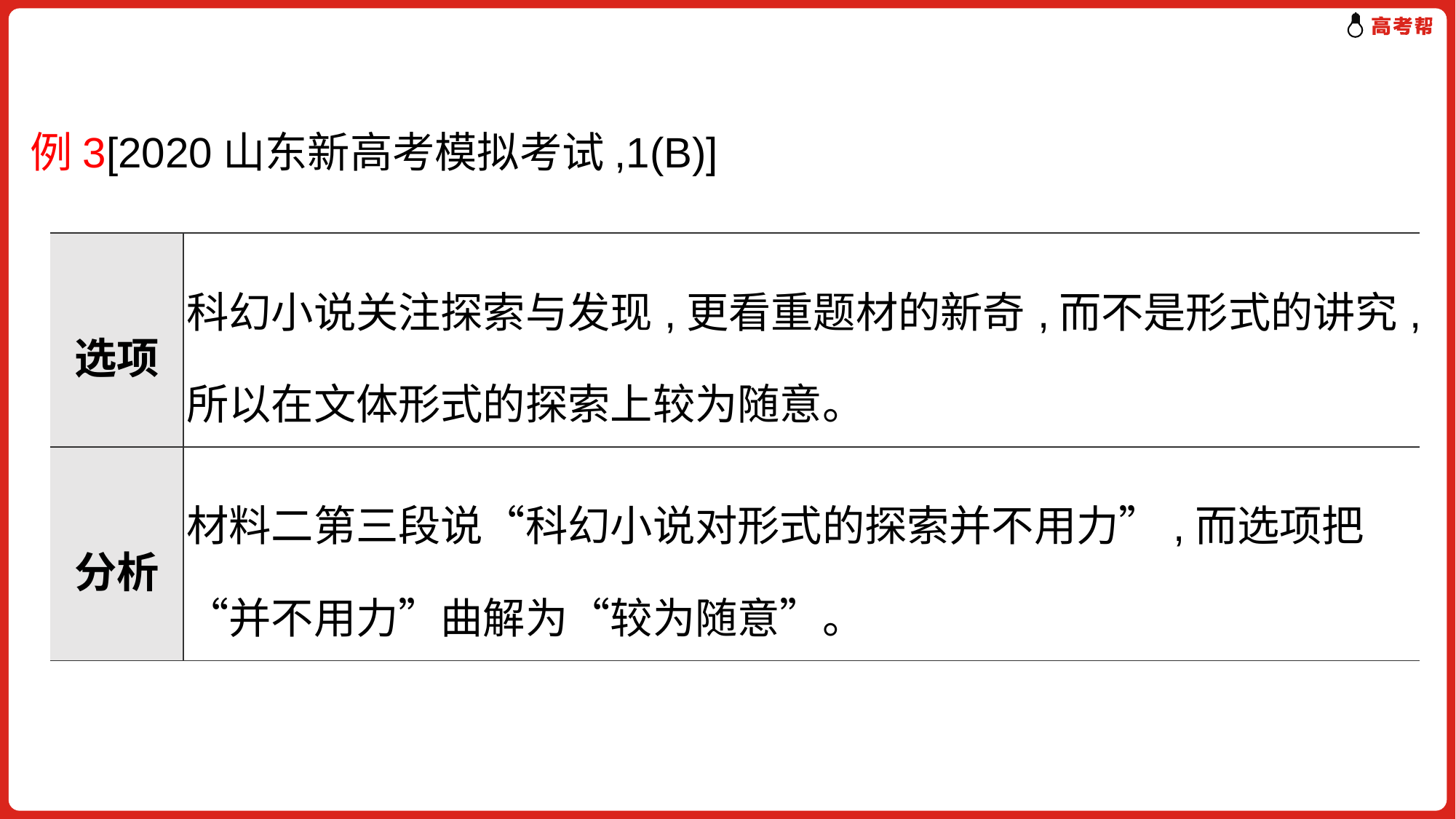

例3[2020山东新高考模拟考试,1(B)]
| 选项 | 科幻小说关注探索与发现,更看重题材的新奇,而不是形式的讲究,所以在文体形式的探索上较为随意。 |
| --- | --- |
| 分析 | 材料二第三段说“科幻小说对形式的探索并不用力”,而选项把“并不用力”曲解为“较为随意”。 |